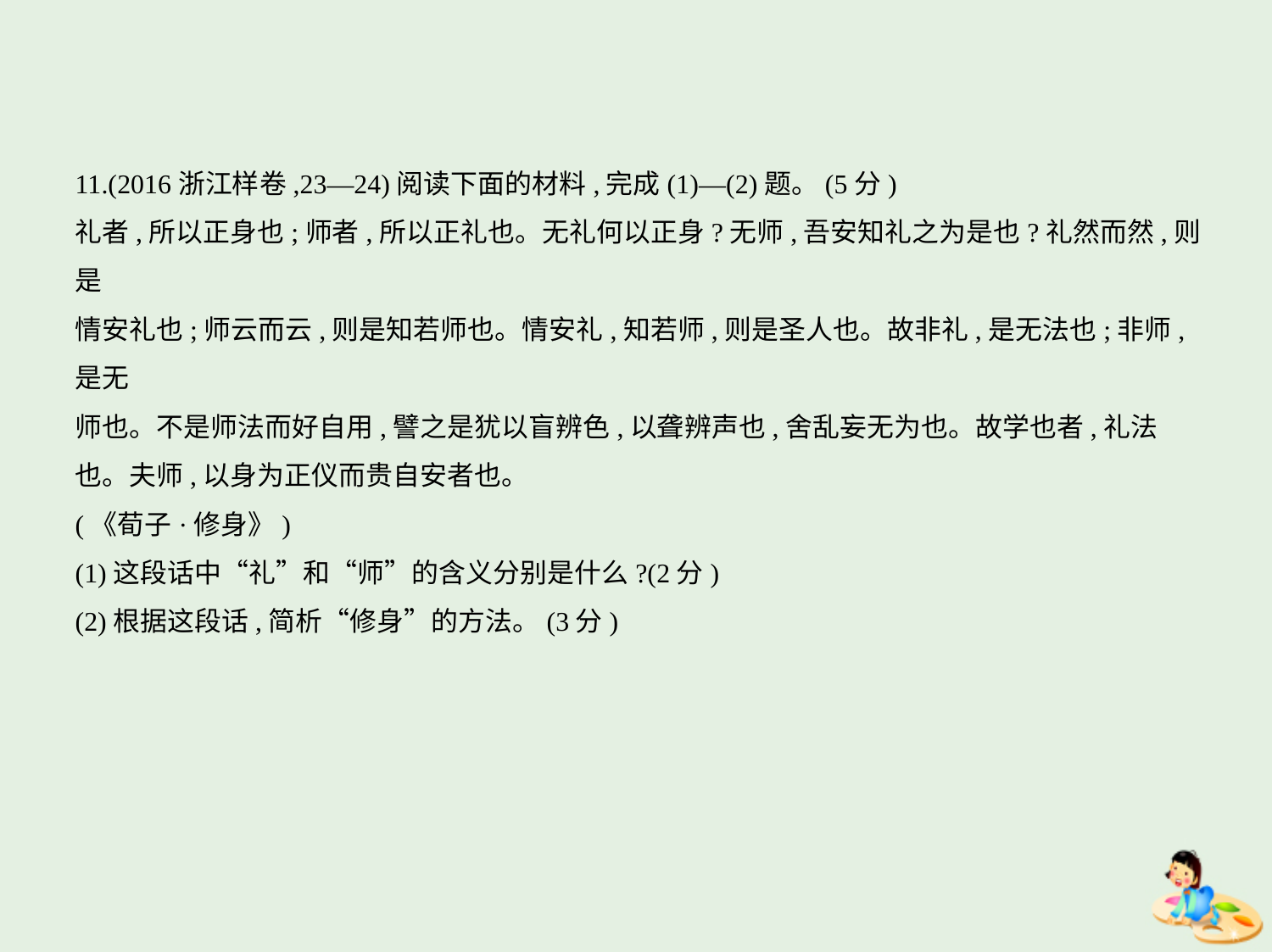

11.(2016浙江样卷,23—24)阅读下面的材料,完成(1)—(2)题。(5分)
礼者,所以正身也;师者,所以正礼也。无礼何以正身?无师,吾安知礼之为是也?礼然而然,则是
情安礼也;师云而云,则是知若师也。情安礼,知若师,则是圣人也。故非礼,是无法也;非师,是无
师也。不是师法而好自用,譬之是犹以盲辨色,以聋辨声也,舍乱妄无为也。故学也者,礼法
也。夫师,以身为正仪而贵自安者也。
(《荀子·修身》)
(1)这段话中“礼”和“师”的含义分别是什么?(2分)
(2)根据这段话,简析“修身”的方法。(3分)